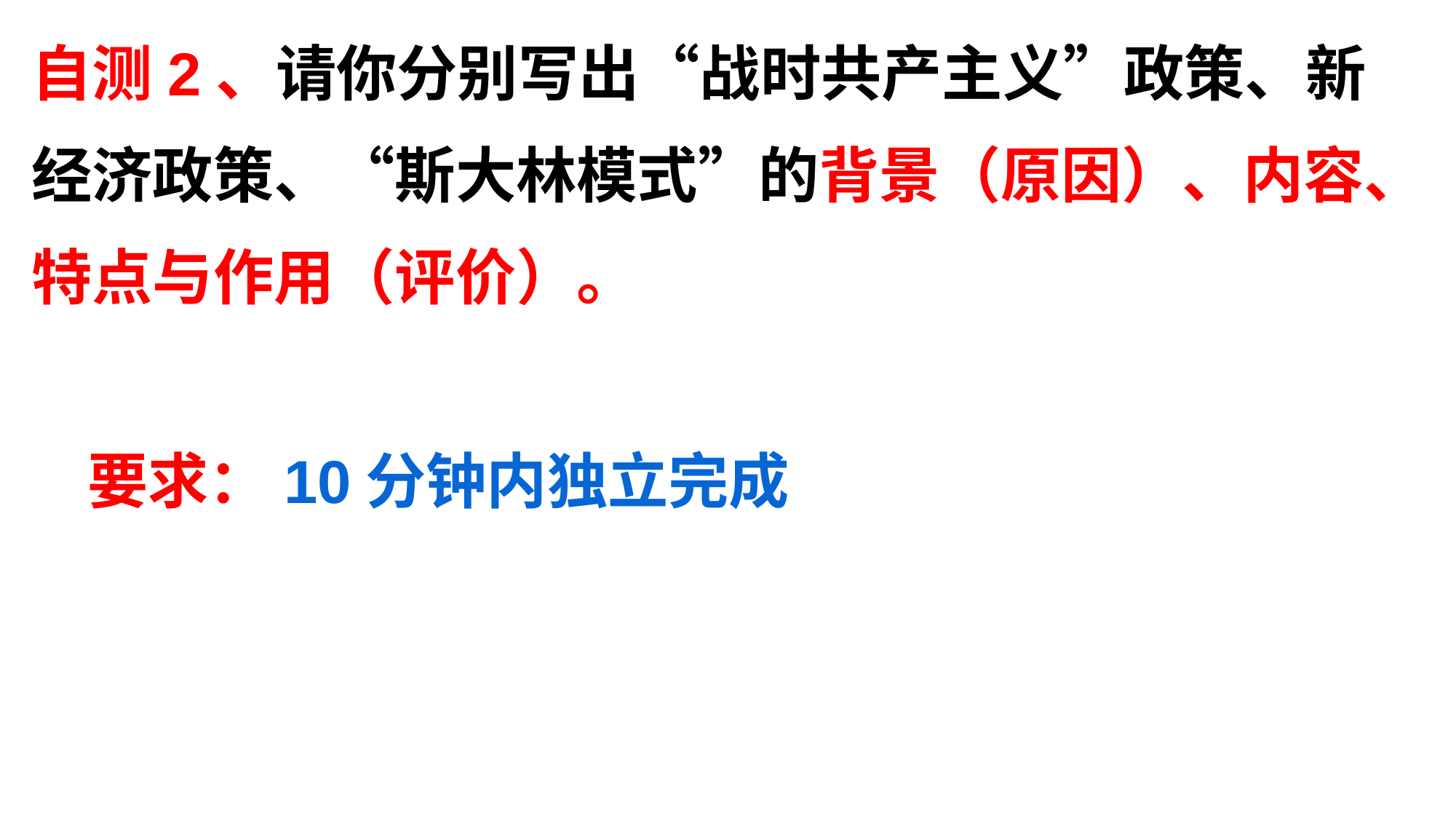

自测2、请你分别写出“战时共产主义”政策、新经济政策、“斯大林模式”的背景（原因）、内容、特点与作用（评价）。

   要求：10分钟内独立完成